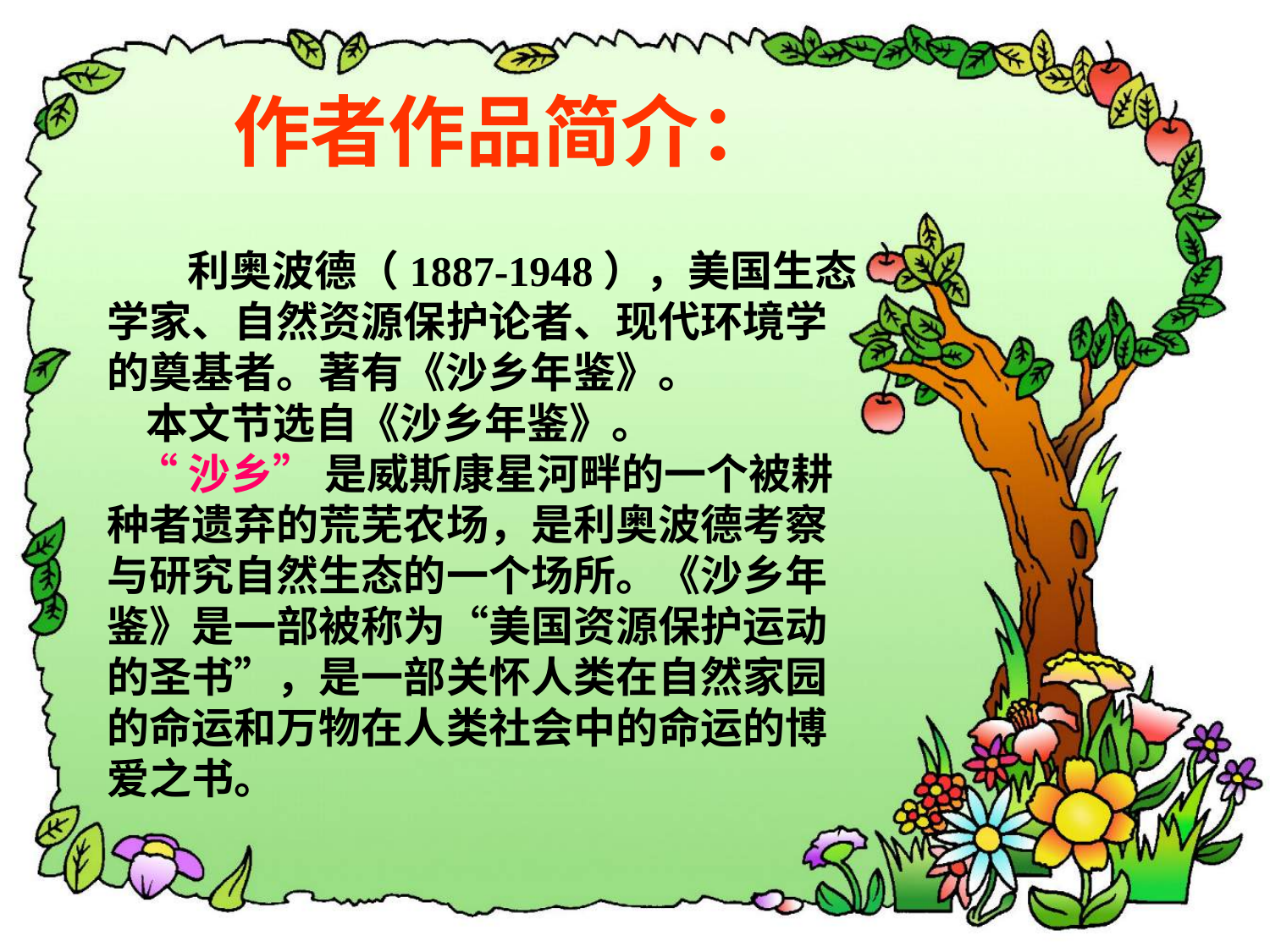

作者作品简介：
       利奥波德（1887-1948），美国生态学家、自然资源保护论者、现代环境学的奠基者。著有《沙乡年鉴》。
   本文节选自《沙乡年鉴》。
   “沙乡” 是威斯康星河畔的一个被耕种者遗弃的荒芜农场，是利奥波德考察与研究自然生态的一个场所。《沙乡年鉴》是一部被称为“美国资源保护运动的圣书”，是一部关怀人类在自然家园的命运和万物在人类社会中的命运的博爱之书。